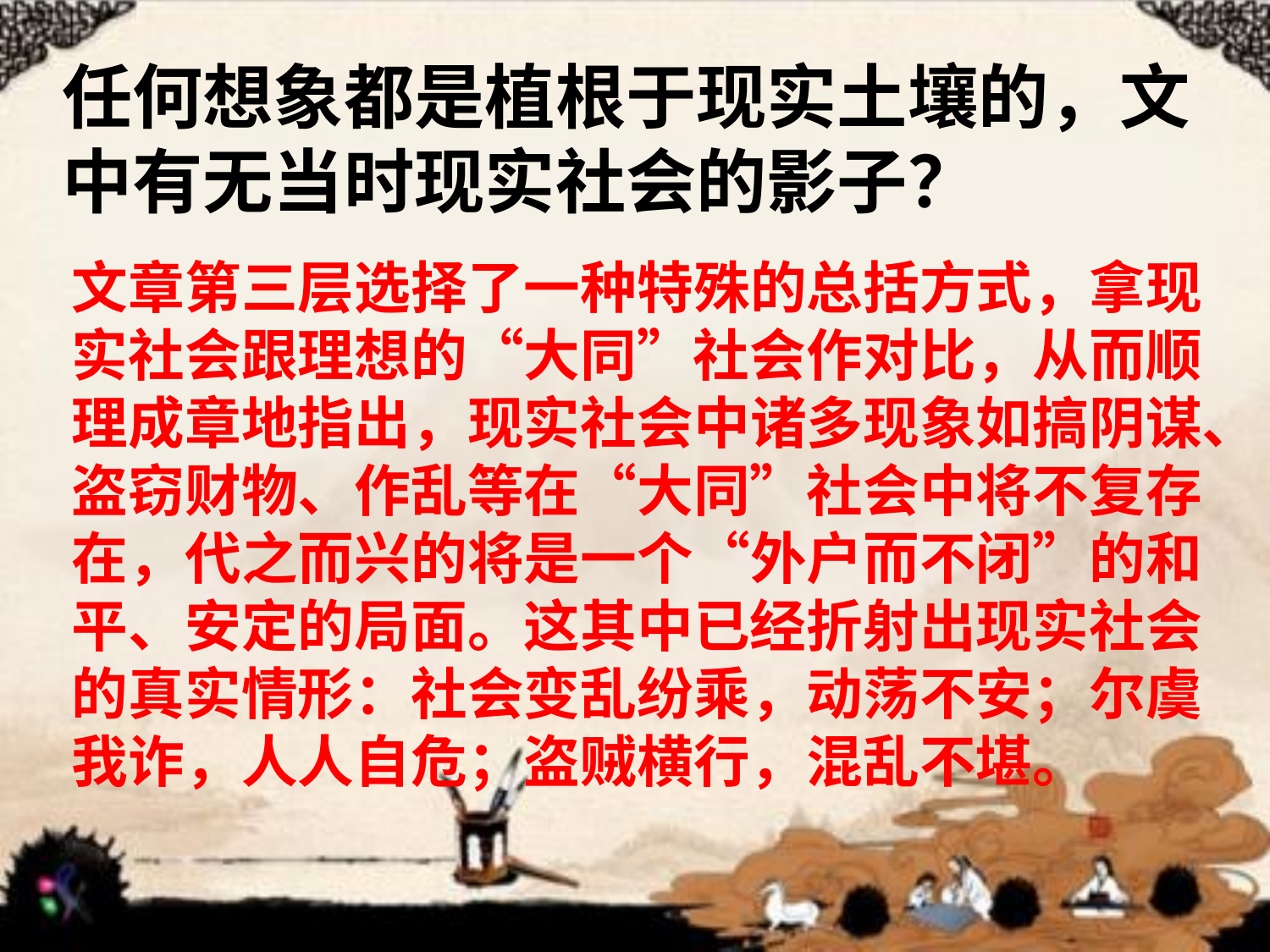

任何想象都是植根于现实土壤的，文中有无当时现实社会的影子？
文章第三层选择了一种特殊的总括方式，拿现实社会跟理想的“大同”社会作对比，从而顺理成章地指出，现实社会中诸多现象如搞阴谋、盗窃财物、作乱等在“大同”社会中将不复存在，代之而兴的将是一个“外户而不闭”的和平、安定的局面。这其中已经折射出现实社会的真实情形：社会变乱纷乘，动荡不安；尔虞我诈，人人自危；盗贼横行，混乱不堪。